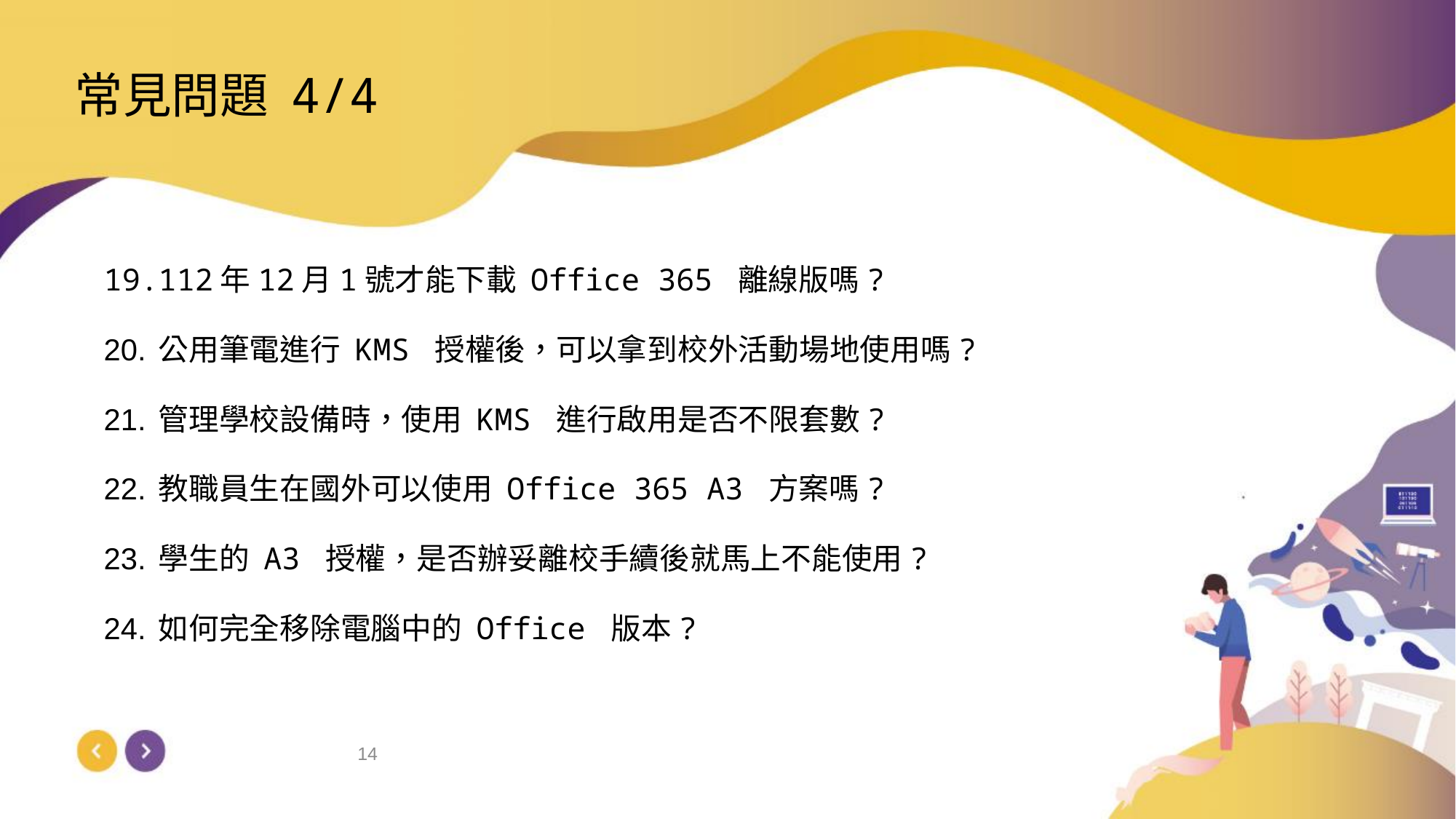

常見問題 4/4
112年12月1號才能下載 Office 365 離線版嗎?
公用筆電進行 KMS 授權後，可以拿到校外活動場地使用嗎?
管理學校設備時，使用 KMS 進行啟用是否不限套數?
教職員生在國外可以使用 Office 365 A3 方案嗎?
學生的 A3 授權，是否辦妥離校手續後就馬上不能使用?
如何完全移除電腦中的 Office 版本?